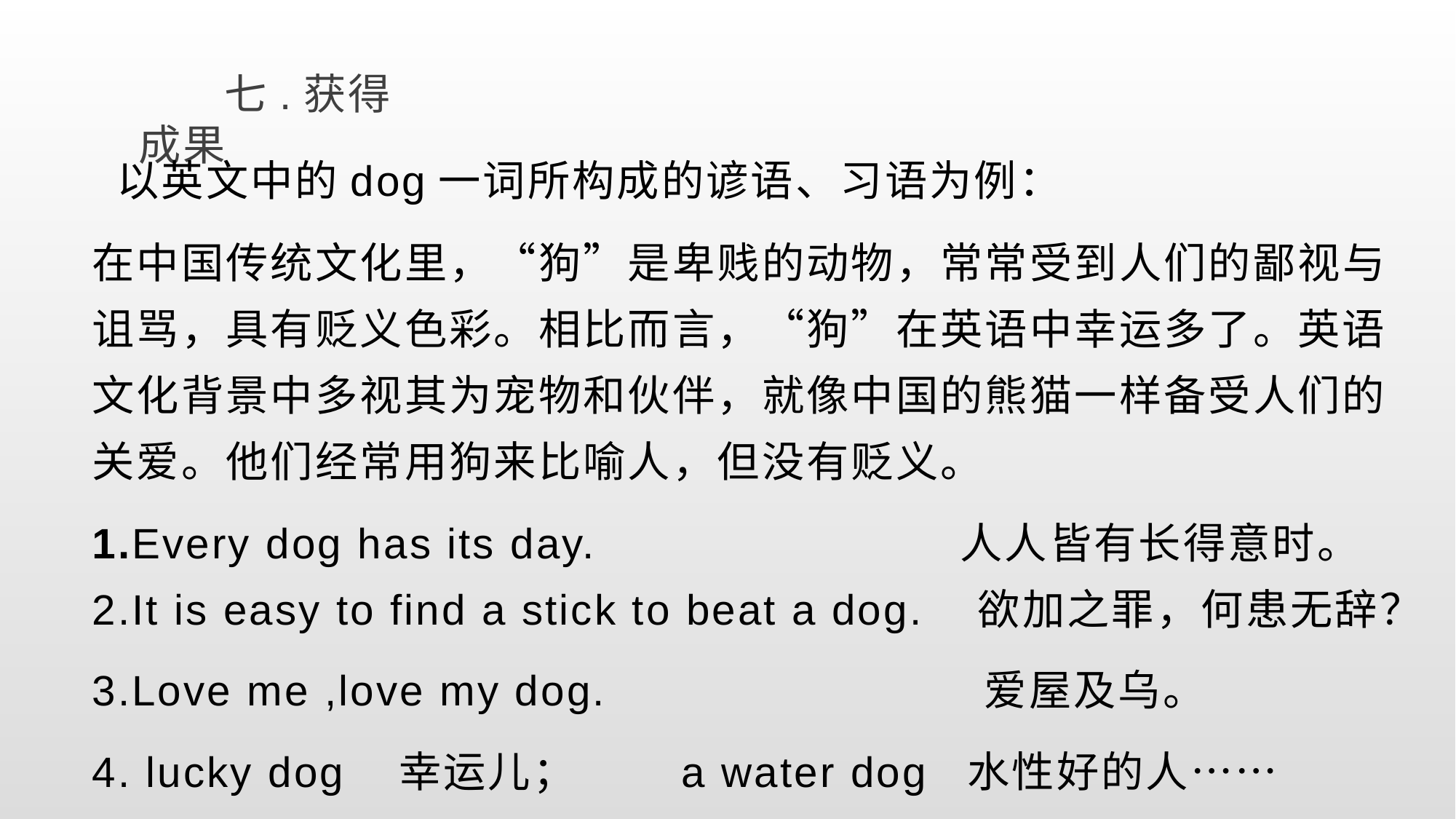

# 七.获得成果
 以英文中的dog一词所构成的谚语、习语为例：
在中国传统文化里，“狗”是卑贱的动物，常常受到人们的鄙视与诅骂，具有贬义色彩。相比而言，“狗”在英语中幸运多了。英语文化背景中多视其为宠物和伙伴，就像中国的熊猫一样备受人们的关爱。他们经常用狗来比喻人，但没有贬义。
1.Every dog has its day.                         人人皆有长得意时。 2.It is easy to find a stick to beat a dog.   欲加之罪，何患无辞？
3.Love me ,love my dog.                          爱屋及乌。
4. lucky dog   幸运儿；        a water dog  水性好的人……